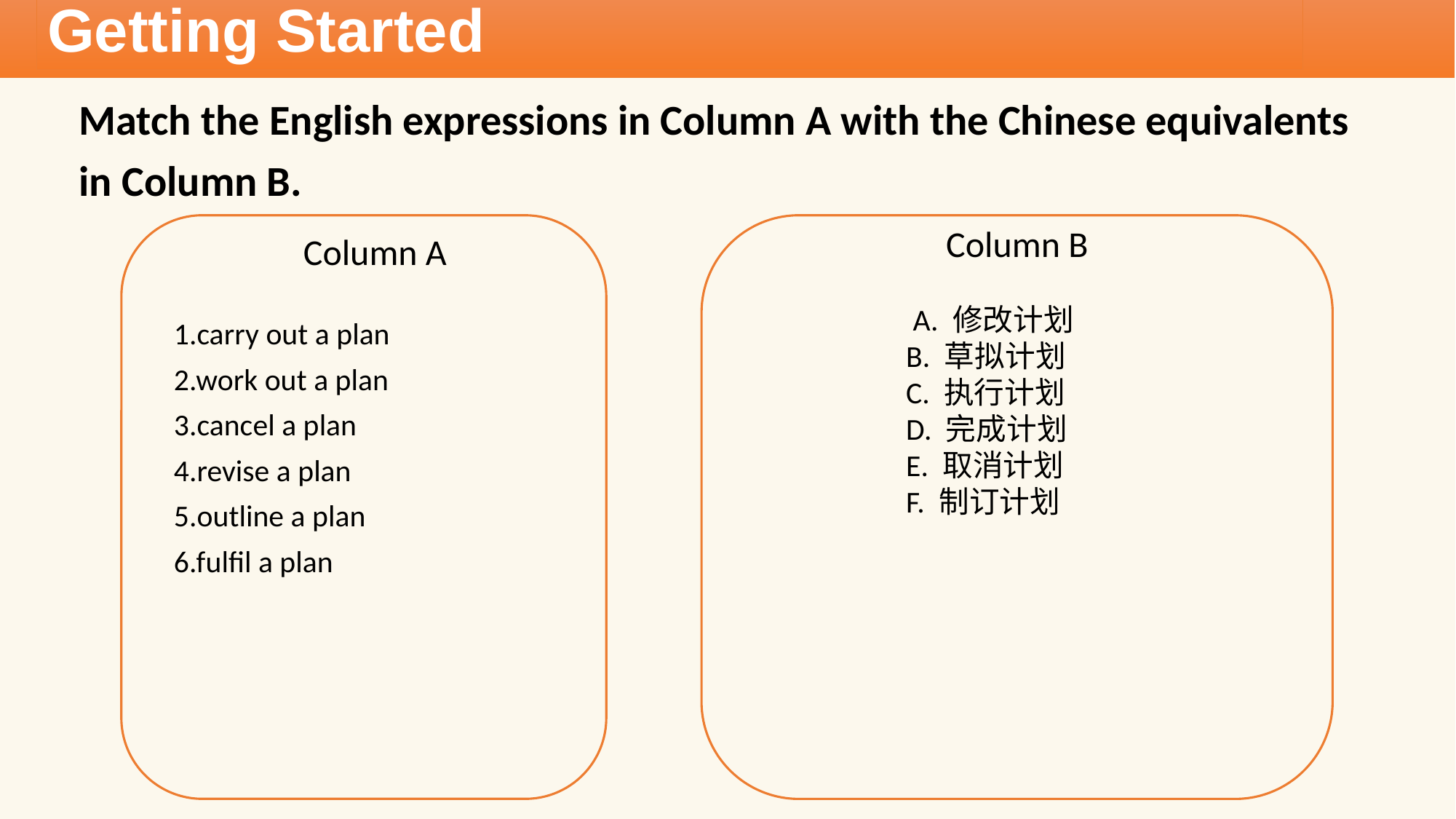

Getting Started
Match the English expressions in Column A with the Chinese equivalents
in Column B.

Column A

1.carry out a plan
2.work out a plan
3.cancel a plan
4.revise a plan
5.outline a plan
6.fulfil a plan

Column B

                             A. 修改计划
                            B. 草拟计划
                            C. 执行计划
                            D. 完成计划
                            E. 取消计划
                            F. 制订计划